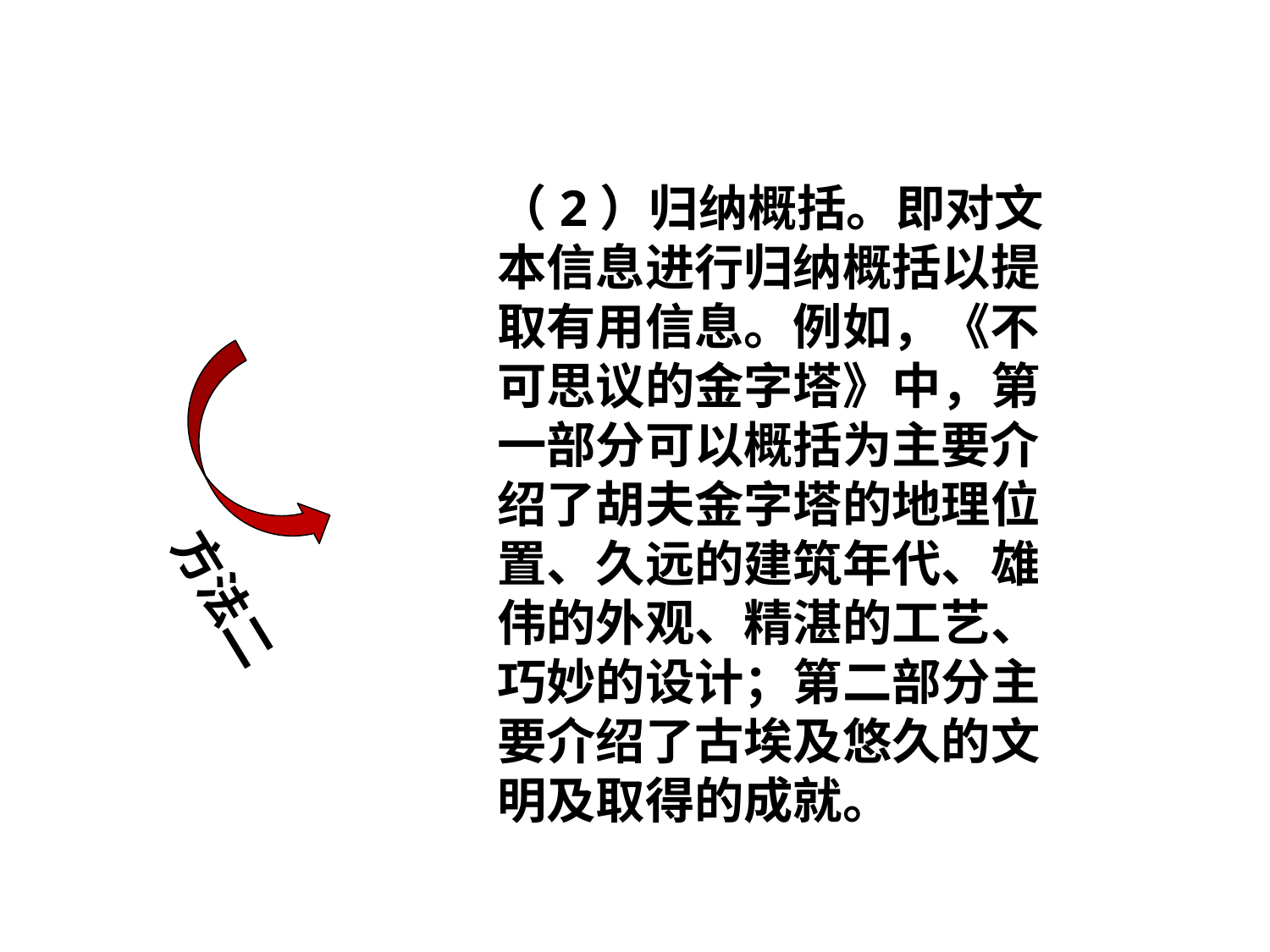

（2）归纳概括。即对文本信息进行归纳概括以提取有用信息。例如，《不可思议的金字塔》中，第一部分可以概括为主要介绍了胡夫金字塔的地理位置、久远的建筑年代、雄伟的外观、精湛的工艺、巧妙的设计；第二部分主要介绍了古埃及悠久的文明及取得的成就。

方法二